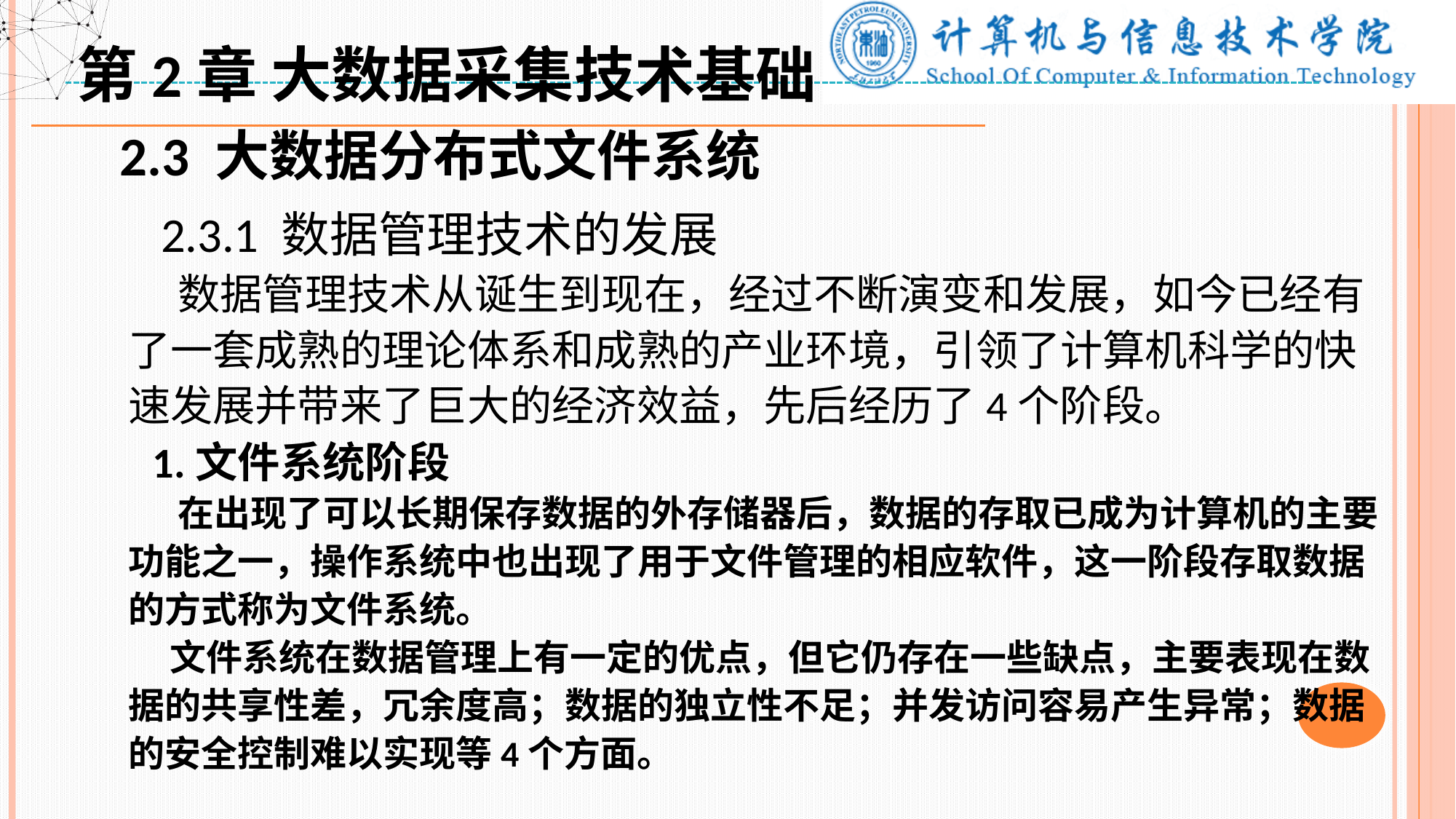

第2章 大数据采集技术基础
2.3 大数据分布式文件系统
    2.3.1 数据管理技术的发展
     数据管理技术从诞生到现在，经过不断演变和发展，如今已经有了一套成熟的理论体系和成熟的产业环境，引领了计算机科学的快速发展并带来了巨大的经济效益，先后经历了4个阶段。
   1.文件系统阶段
     在出现了可以长期保存数据的外存储器后，数据的存取已成为计算机的主要功能之一，操作系统中也出现了用于文件管理的相应软件，这一阶段存取数据的方式称为文件系统。
    文件系统在数据管理上有一定的优点，但它仍存在一些缺点，主要表现在数据的共享性差，冗余度高；数据的独立性不足；并发访问容易产生异常；数据的安全控制难以实现等4个方面。